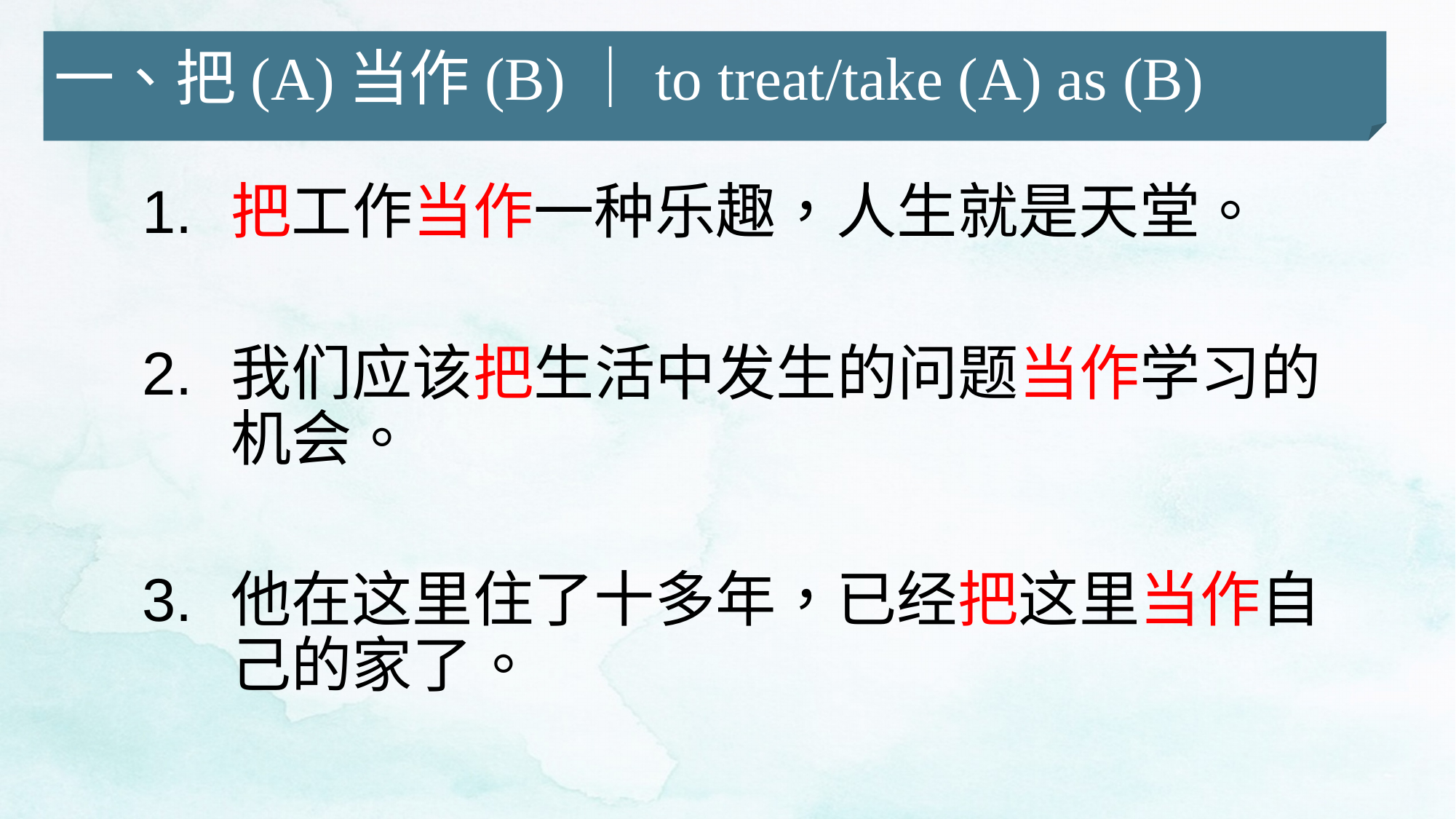

一、把(A)当作(B)｜to treat/take (A) as (B)
把工作当作一种乐趣，人生就是天堂。

我们应该把生活中发生的问题当作学习的机会。

他在这里住了十多年，已经把这里当作自己的家了。